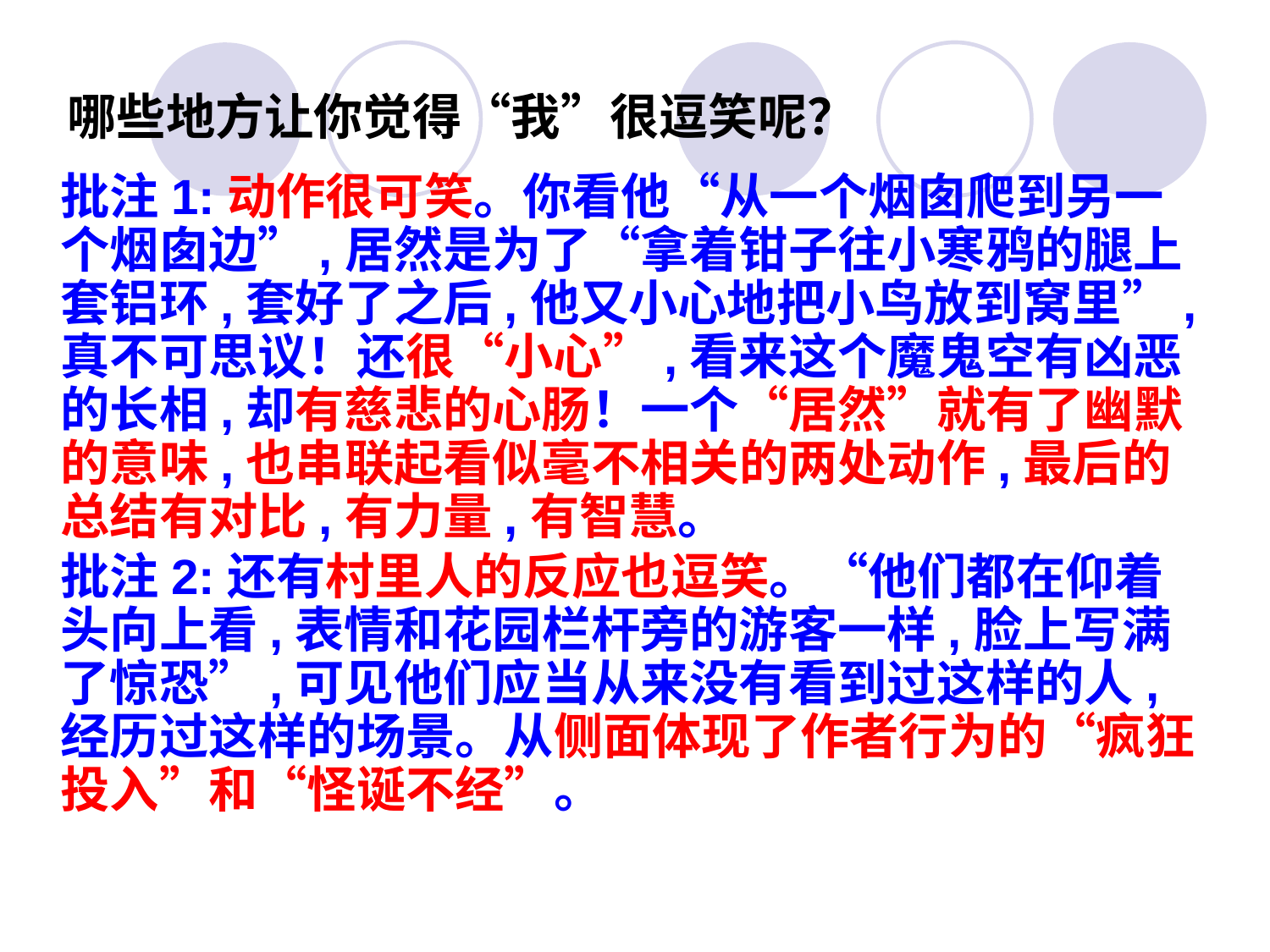

哪些地方让你觉得“我”很逗笑呢？
批注1:动作很可笑。你看他“从一个烟囱爬到另一个烟囱边”,居然是为了“拿着钳子往小寒鸦的腿上套铝环,套好了之后,他又小心地把小鸟放到窝里”,真不可思议！还很“小心”,看来这个魔鬼空有凶恶的长相,却有慈悲的心肠！一个“居然”就有了幽默的意味,也串联起看似毫不相关的两处动作,最后的总结有对比,有力量,有智慧。
批注2:还有村里人的反应也逗笑。“他们都在仰着头向上看,表情和花园栏杆旁的游客一样,脸上写满了惊恐”,可见他们应当从来没有看到过这样的人,经历过这样的场景。从侧面体现了作者行为的“疯狂投入”和“怪诞不经”。